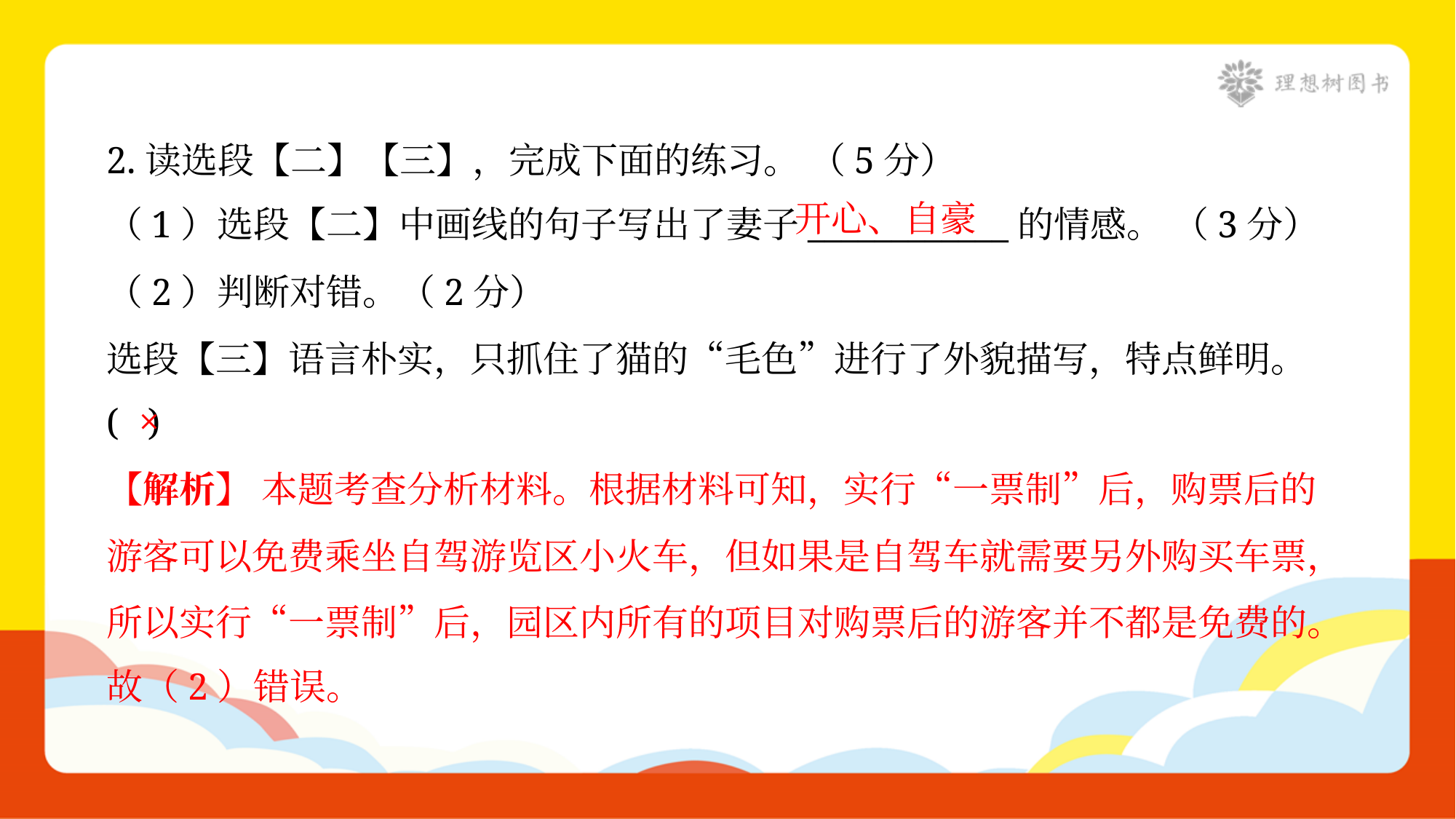

2.读选段【二】【三】，完成下面的练习。 （5分）
开心、自豪
（1）选段【二】中画线的句子写出了妻子____________的情感。 （3分）
（2）判断对错。（2分）
选段【三】语言朴实，只抓住了猫的“毛色”进行了外貌描写，特点鲜明。
(   )
×
【解析】 本题考查分析材料。根据材料可知，实行“一票制”后，购票后的
游客可以免费乘坐自驾游览区小火车，但如果是自驾车就需要另外购买车票，
所以实行“一票制”后，园区内所有的项目对购票后的游客并不都是免费的。
故（2）错误。